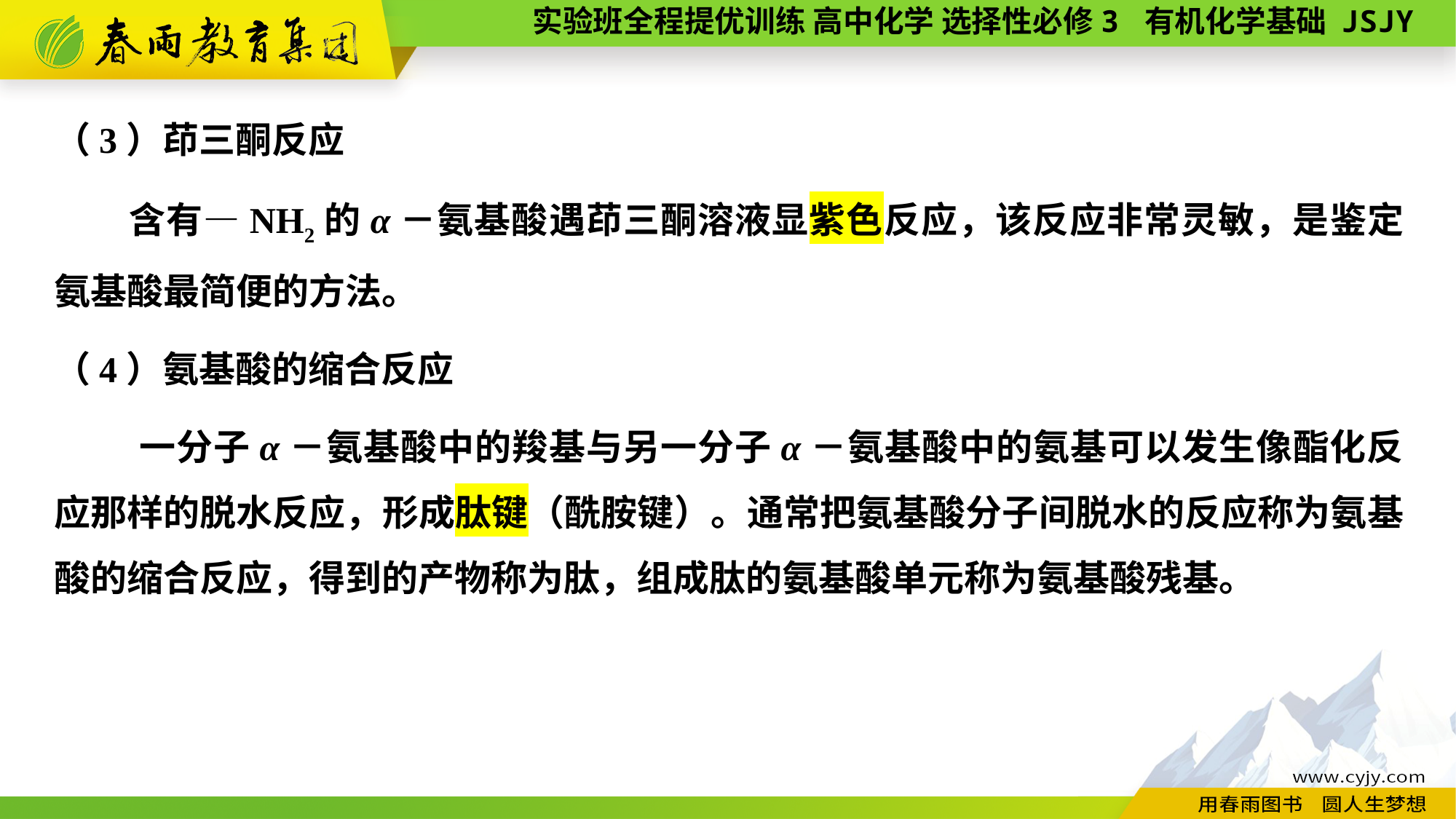

（3）茚三酮反应
含有—NH2的α－氨基酸遇茚三酮溶液显紫色反应，该反应非常灵敏，是鉴定氨基酸最简便的方法。
（4）氨基酸的缩合反应
一分子α－氨基酸中的羧基与另一分子α－氨基酸中的氨基可以发生像酯化反应那样的脱水反应，形成肽键（酰胺键）。通常把氨基酸分子间脱水的反应称为氨基酸的缩合反应，得到的产物称为肽，组成肽的氨基酸单元称为氨基酸残基。